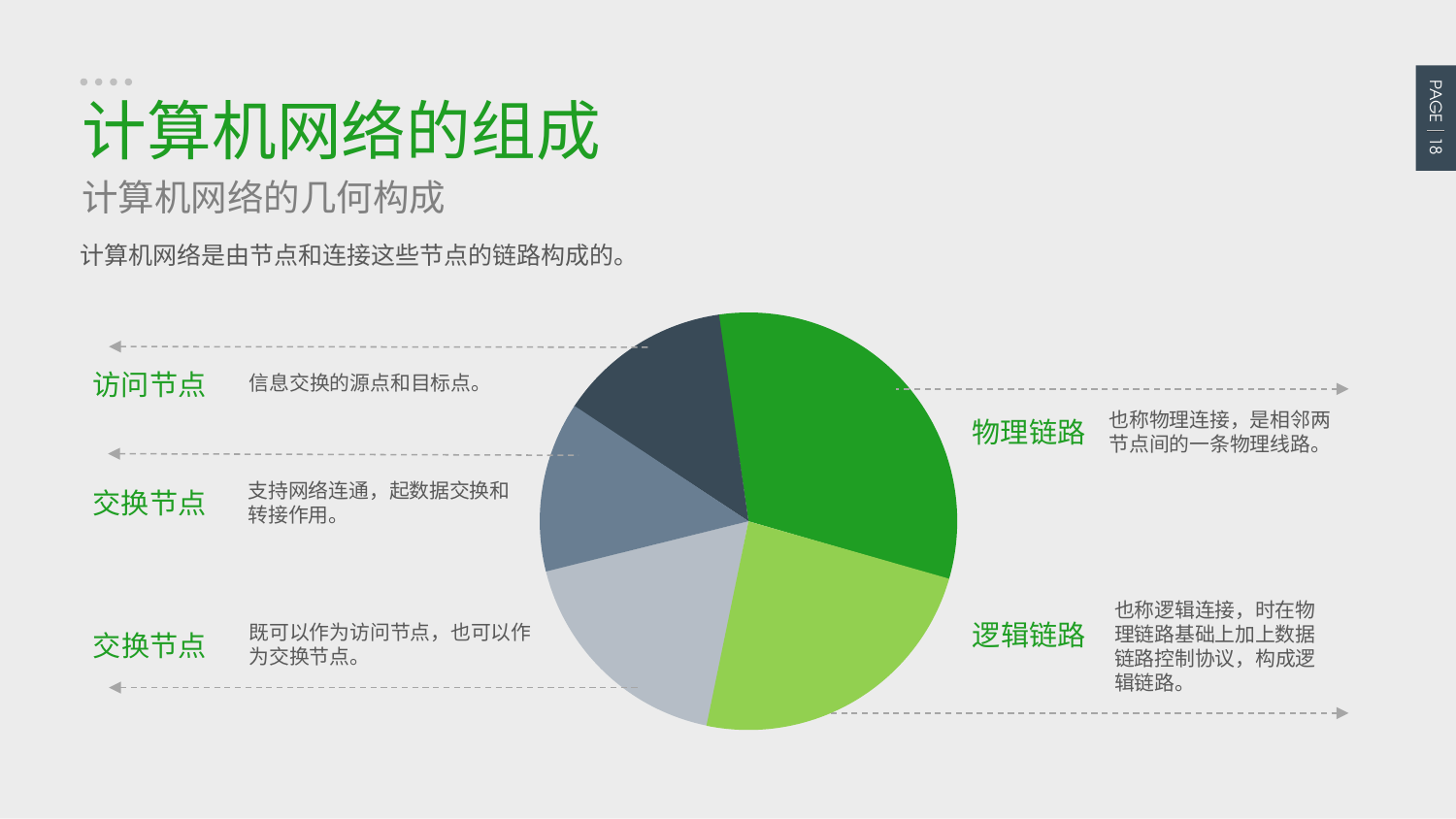

PAGE   18
计算机网络的组成
计算机网络的几何构成
计算机网络是由节点和连接这些节点的链路构成的。

信息交换的源点和目标点。
访问节点
也称物理连接，是相邻两节点间的一条物理线路。
物理链路
支持网络连通，起数据交换和
转接作用。
交换节点
也称逻辑连接，时在物理链路基础上加上数据链路控制协议，构成逻辑链路。
逻辑链路
既可以作为访问节点，也可以作为交换节点。
交换节点